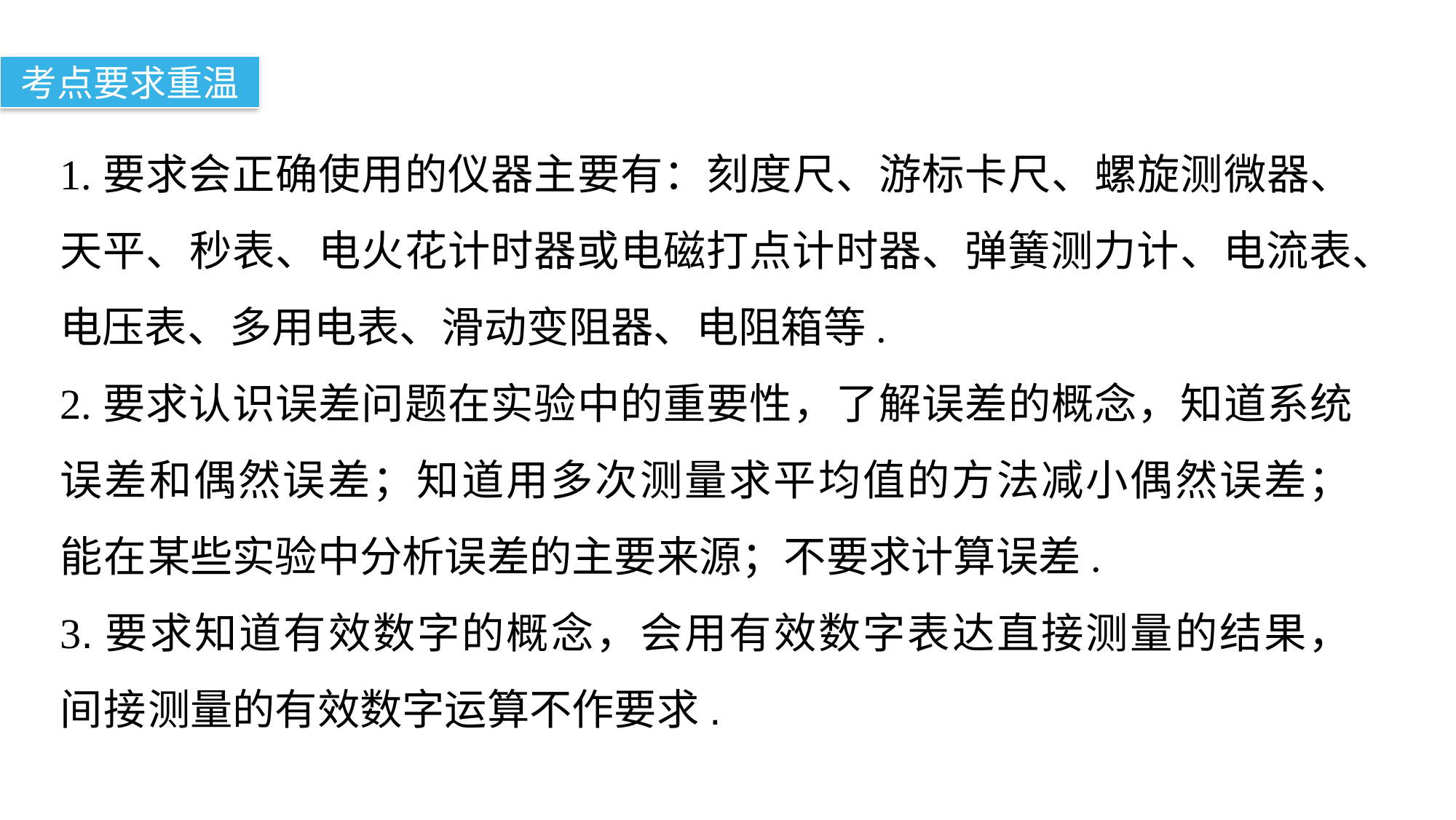

考点要求重温
1.要求会正确使用的仪器主要有：刻度尺、游标卡尺、螺旋测微器、天平、秒表、电火花计时器或电磁打点计时器、弹簧测力计、电流表、电压表、多用电表、滑动变阻器、电阻箱等.
2.要求认识误差问题在实验中的重要性，了解误差的概念，知道系统误差和偶然误差；知道用多次测量求平均值的方法减小偶然误差；能在某些实验中分析误差的主要来源；不要求计算误差.
3.要求知道有效数字的概念，会用有效数字表达直接测量的结果，间接测量的有效数字运算不作要求.